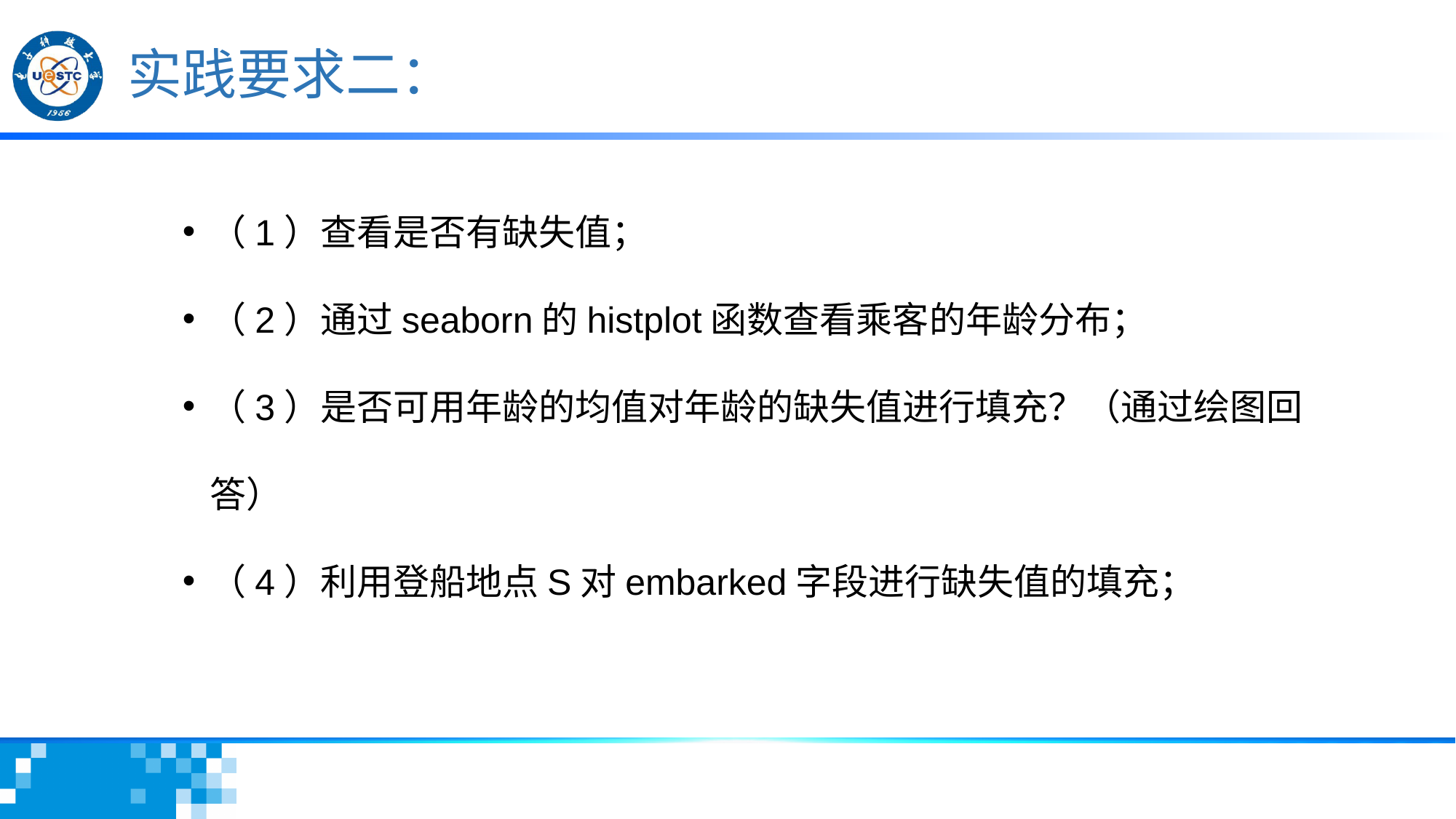

# 实践要求二：
（1）查看是否有缺失值；
（2）通过seaborn的histplot函数查看乘客的年龄分布；
（3）是否可用年龄的均值对年龄的缺失值进行填充？（通过绘图回答）
（4）利用登船地点S对embarked字段进行缺失值的填充；